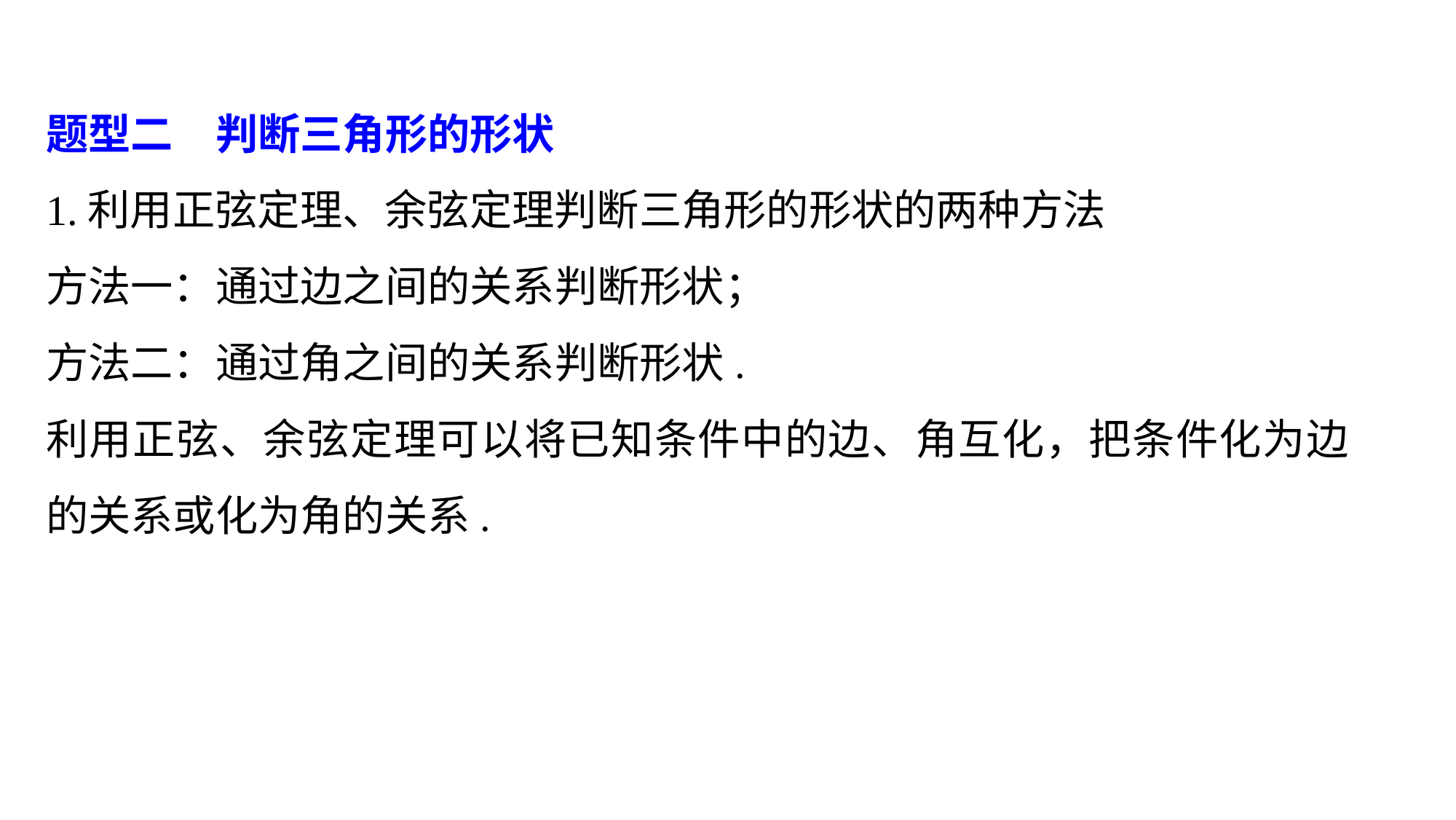

题型二　判断三角形的形状
1.利用正弦定理、余弦定理判断三角形的形状的两种方法
方法一：通过边之间的关系判断形状；
方法二：通过角之间的关系判断形状.
利用正弦、余弦定理可以将已知条件中的边、角互化，把条件化为边的关系或化为角的关系.